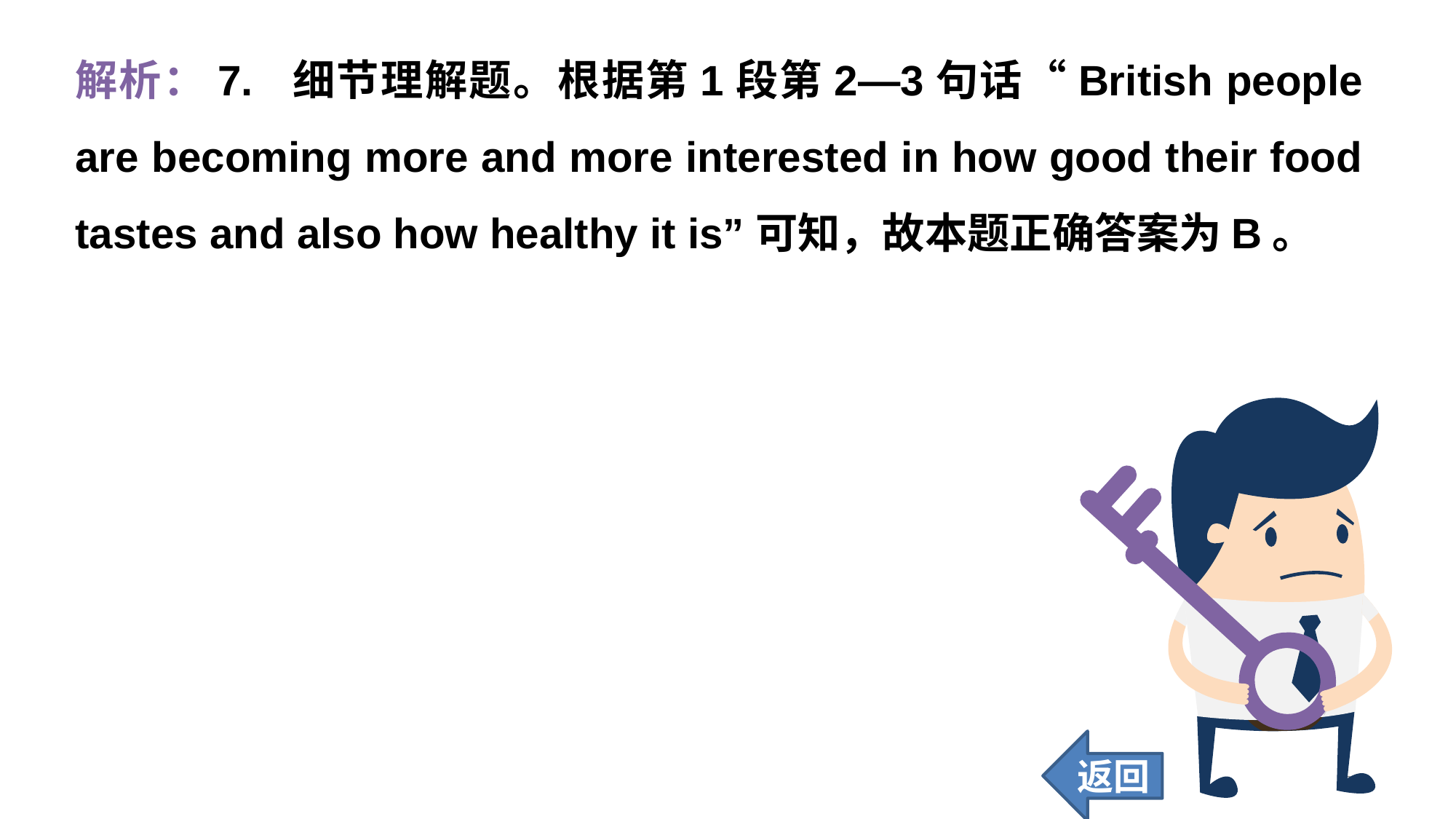

解析：7.  细节理解题。根据第1段第2—3句话“British people are becoming more and more interested in how good their food tastes and also how healthy it is”可知，故本题正确答案为B。

返回
253